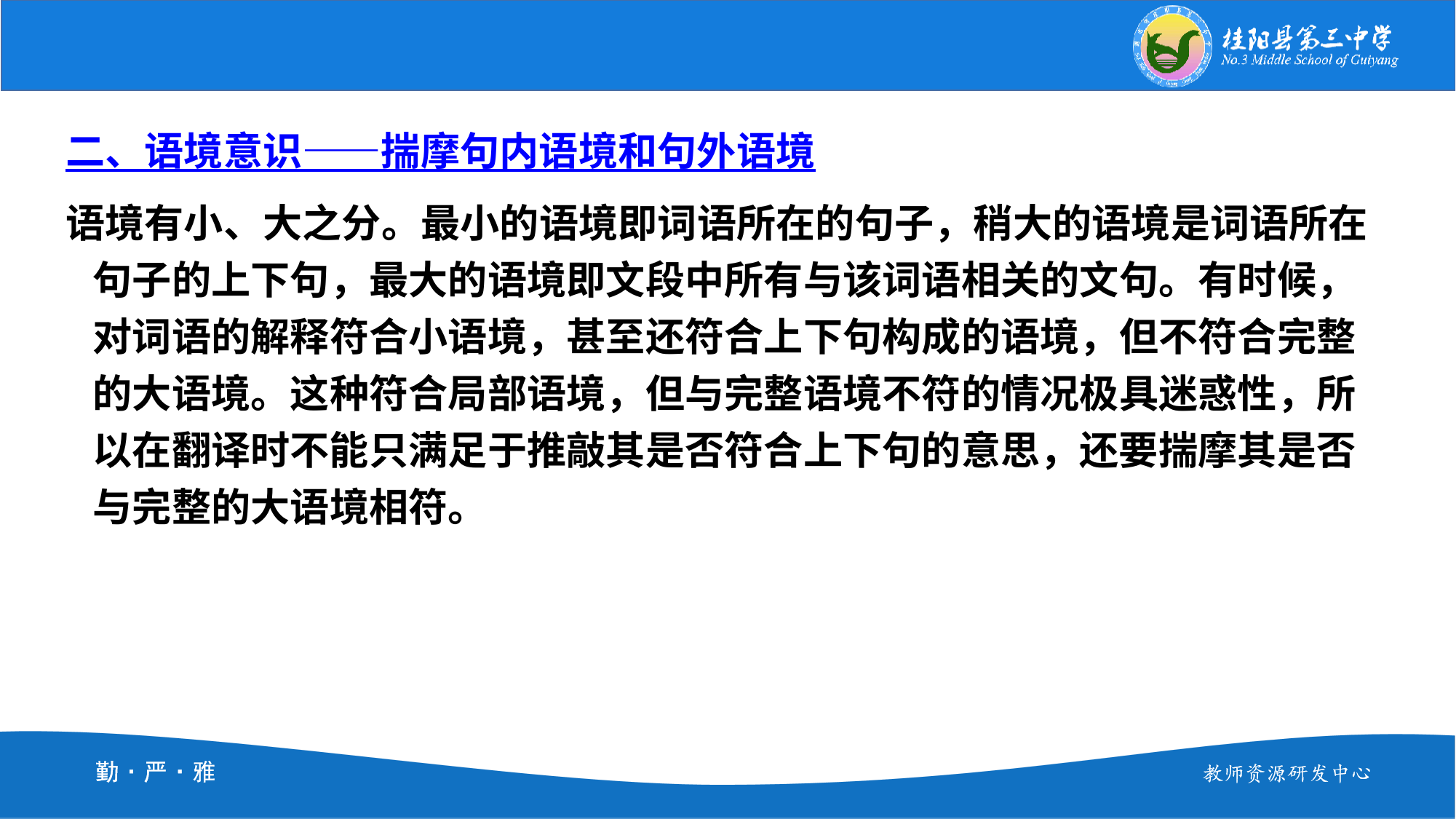

二、语境意识——揣摩句内语境和句外语境
语境有小、大之分。最小的语境即词语所在的句子，稍大的语境是词语所在句子的上下句，最大的语境即文段中所有与该词语相关的文句。有时候，对词语的解释符合小语境，甚至还符合上下句构成的语境，但不符合完整的大语境。这种符合局部语境，但与完整语境不符的情况极具迷惑性，所以在翻译时不能只满足于推敲其是否符合上下句的意思，还要揣摩其是否与完整的大语境相符。